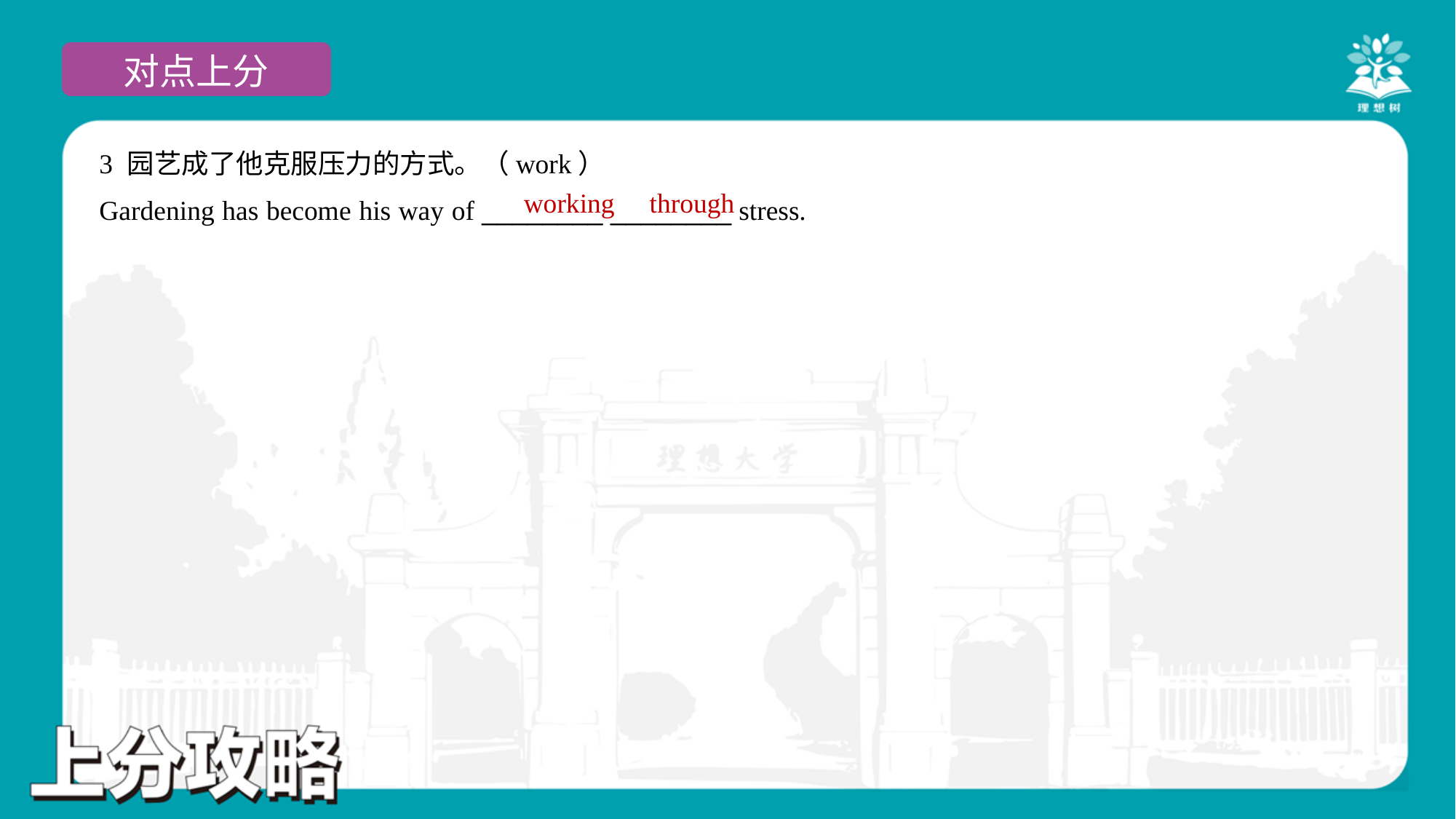

3 园艺成了他克服压力的方式。（work）
Gardening has become his way of ________ ________ stress.
working
through